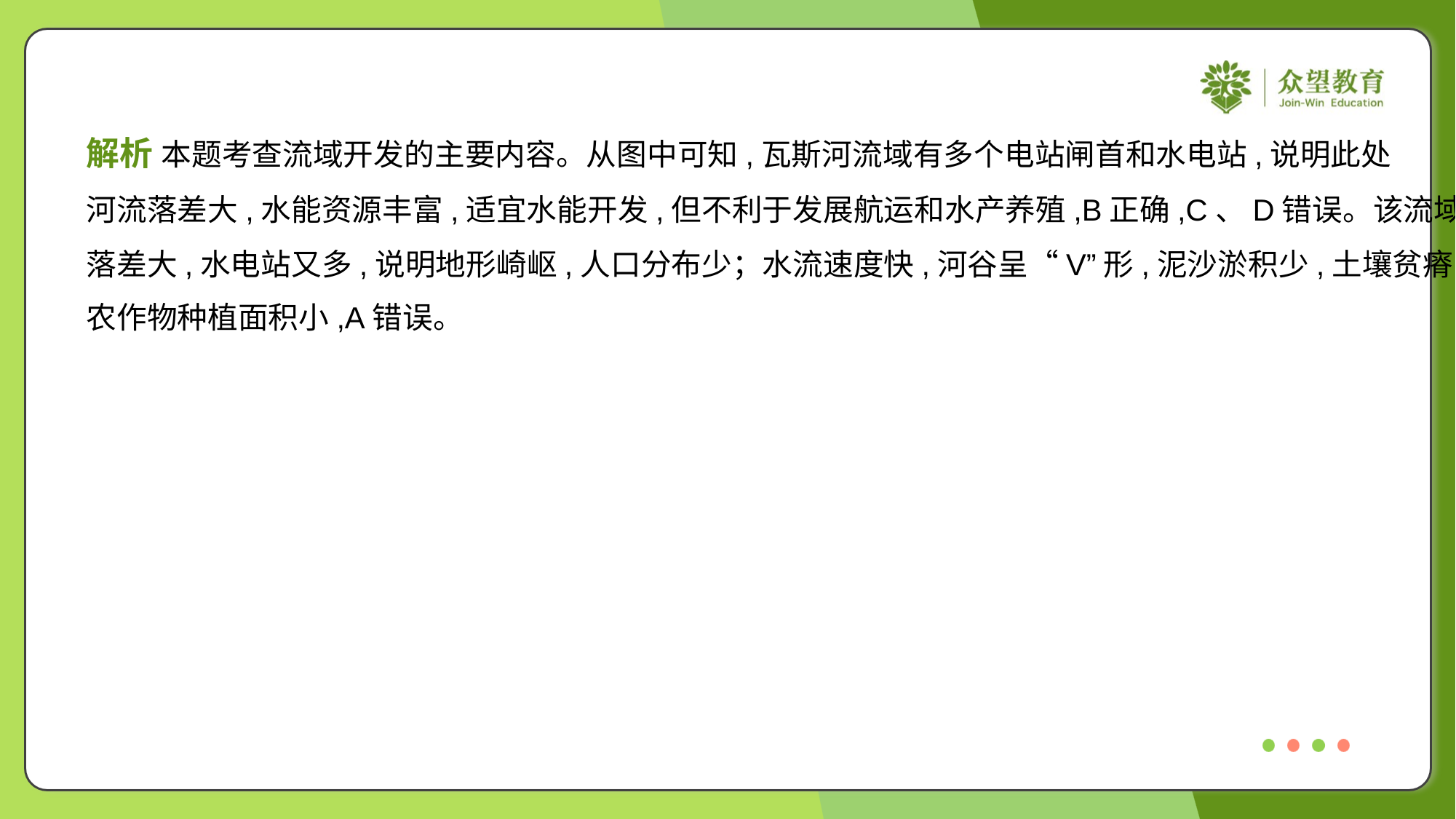

解析 本题考查流域开发的主要内容。从图中可知,瓦斯河流域有多个电站闸首和水电站,说明此处
河流落差大,水能资源丰富,适宜水能开发,但不利于发展航运和水产养殖,B正确,C、D错误。该流域
落差大,水电站又多,说明地形崎岖,人口分布少；水流速度快,河谷呈“V”形,泥沙淤积少,土壤贫瘠,
农作物种植面积小,A错误。